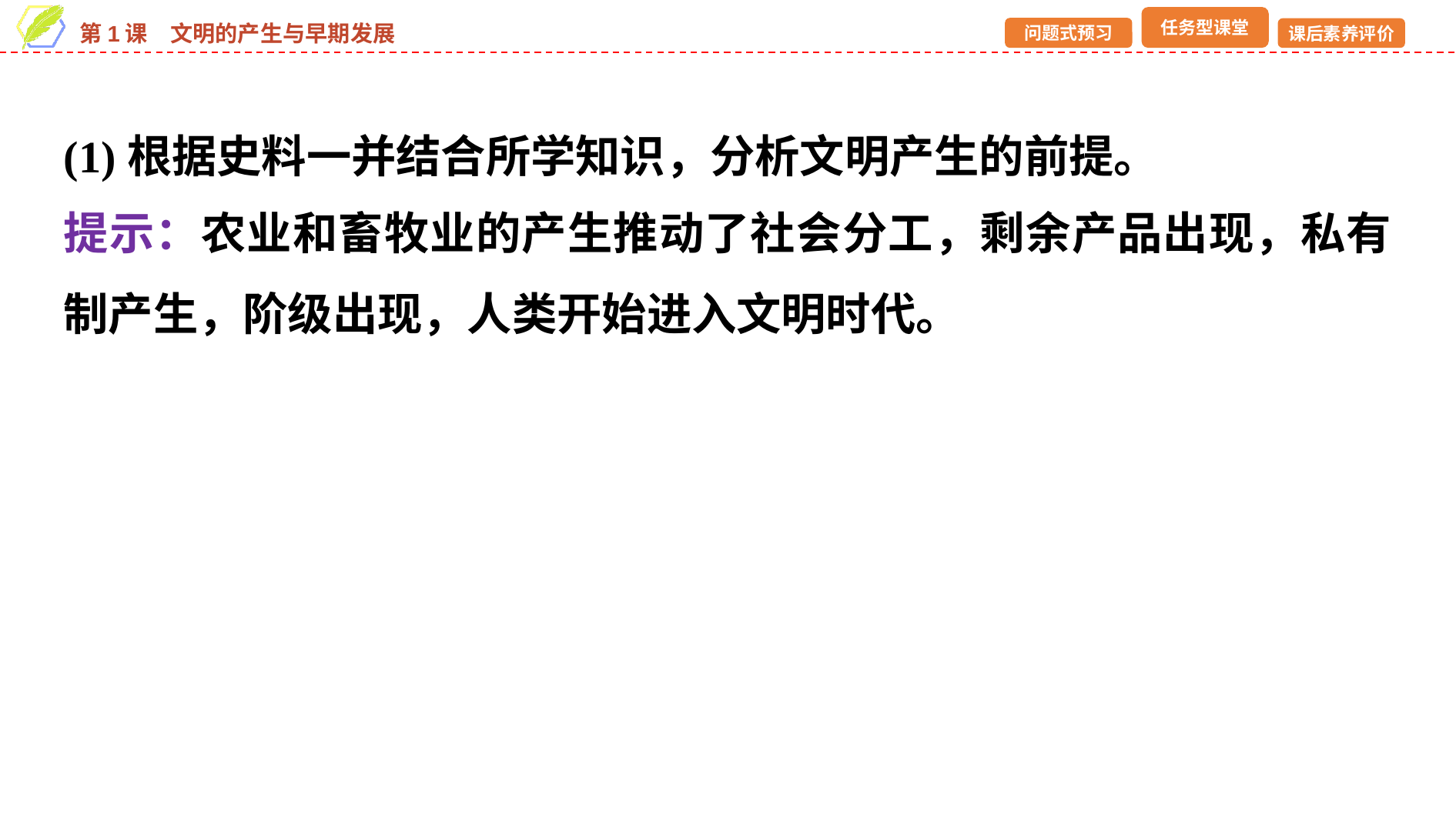

(1)根据史料一并结合所学知识，分析文明产生的前提。
提示：农业和畜牧业的产生推动了社会分工，剩余产品出现，私有制产生，阶级出现，人类开始进入文明时代。